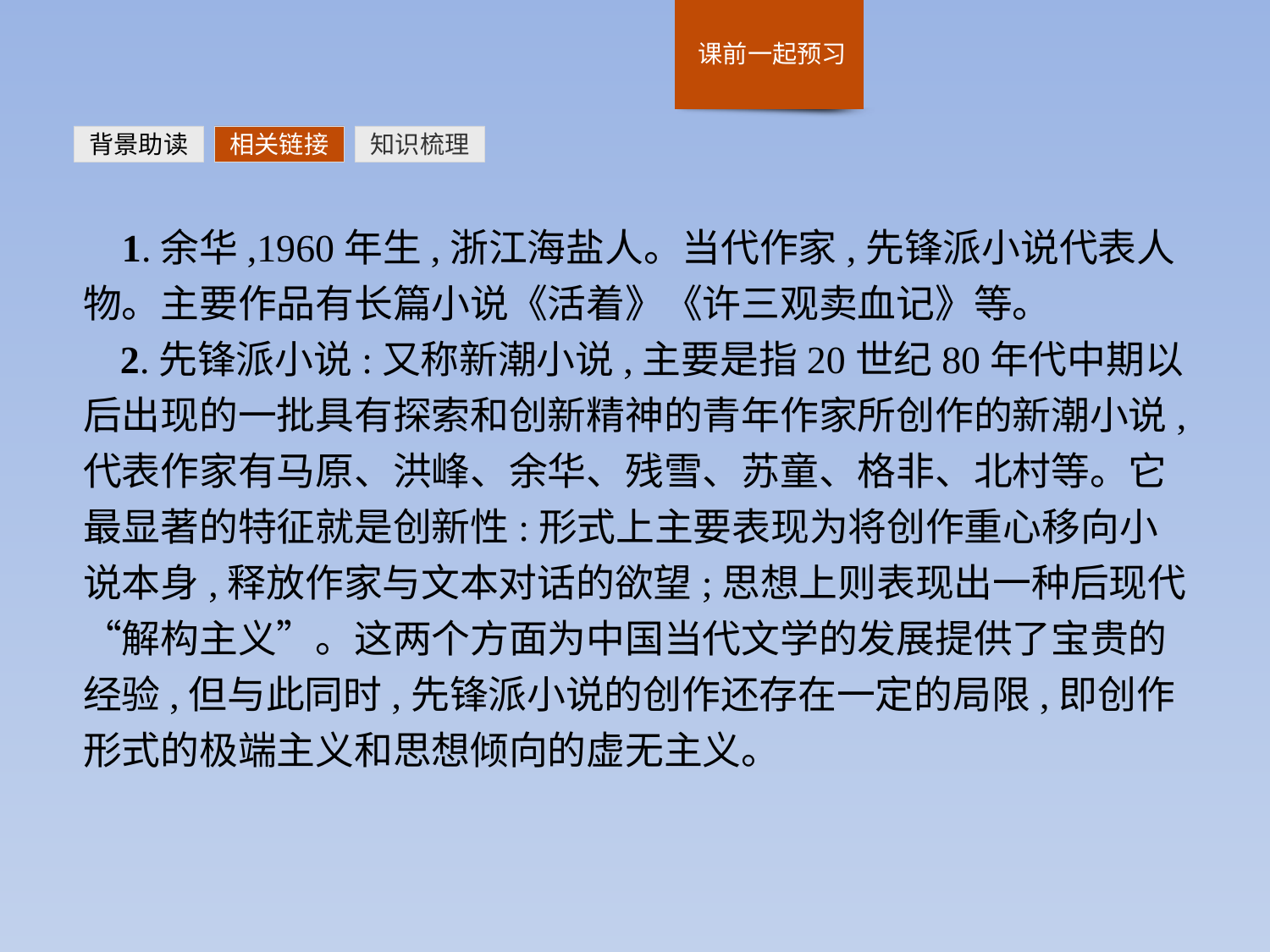

背景助读
相关链接
知识梳理
    1.余华,1960年生,浙江海盐人。当代作家,先锋派小说代表人物。主要作品有长篇小说《活着》《许三观卖血记》等。
2.先锋派小说:又称新潮小说,主要是指20世纪80年代中期以后出现的一批具有探索和创新精神的青年作家所创作的新潮小说,代表作家有马原、洪峰、余华、残雪、苏童、格非、北村等。它最显著的特征就是创新性:形式上主要表现为将创作重心移向小说本身,释放作家与文本对话的欲望;思想上则表现出一种后现代“解构主义”。这两个方面为中国当代文学的发展提供了宝贵的经验,但与此同时,先锋派小说的创作还存在一定的局限,即创作形式的极端主义和思想倾向的虚无主义。